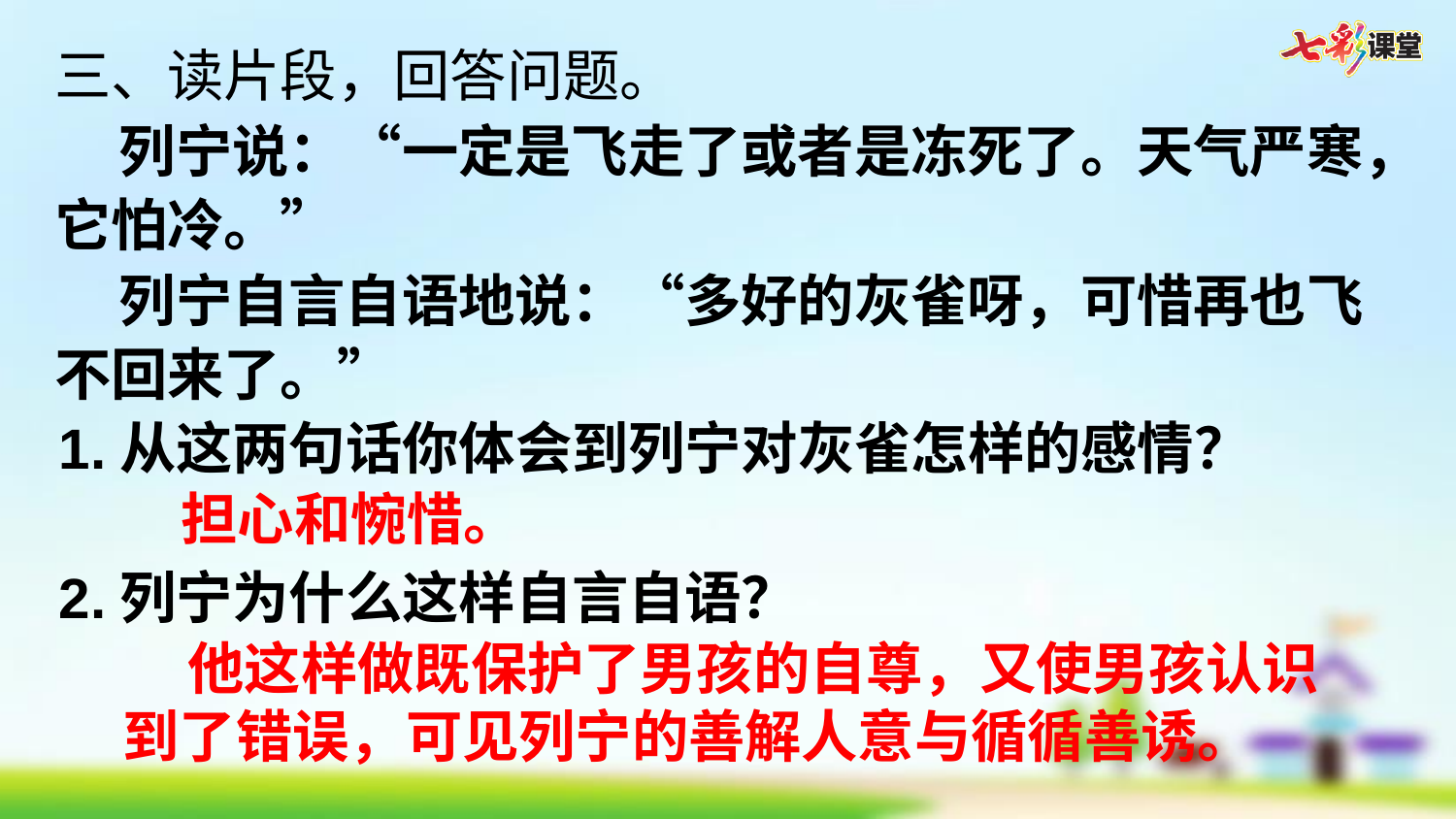

三、读片段，回答问题。
    列宁说：“一定是飞走了或者是冻死了。天气严寒，它怕冷。”
    列宁自言自语地说：“多好的灰雀呀，可惜再也飞不回来了。”
1.从这两句话你体会到列宁对灰雀怎样的感情？

2.列宁为什么这样自言自语？
    担心和惋惜。
    他这样做既保护了男孩的自尊，又使男孩认识到了错误，可见列宁的善解人意与循循善诱。